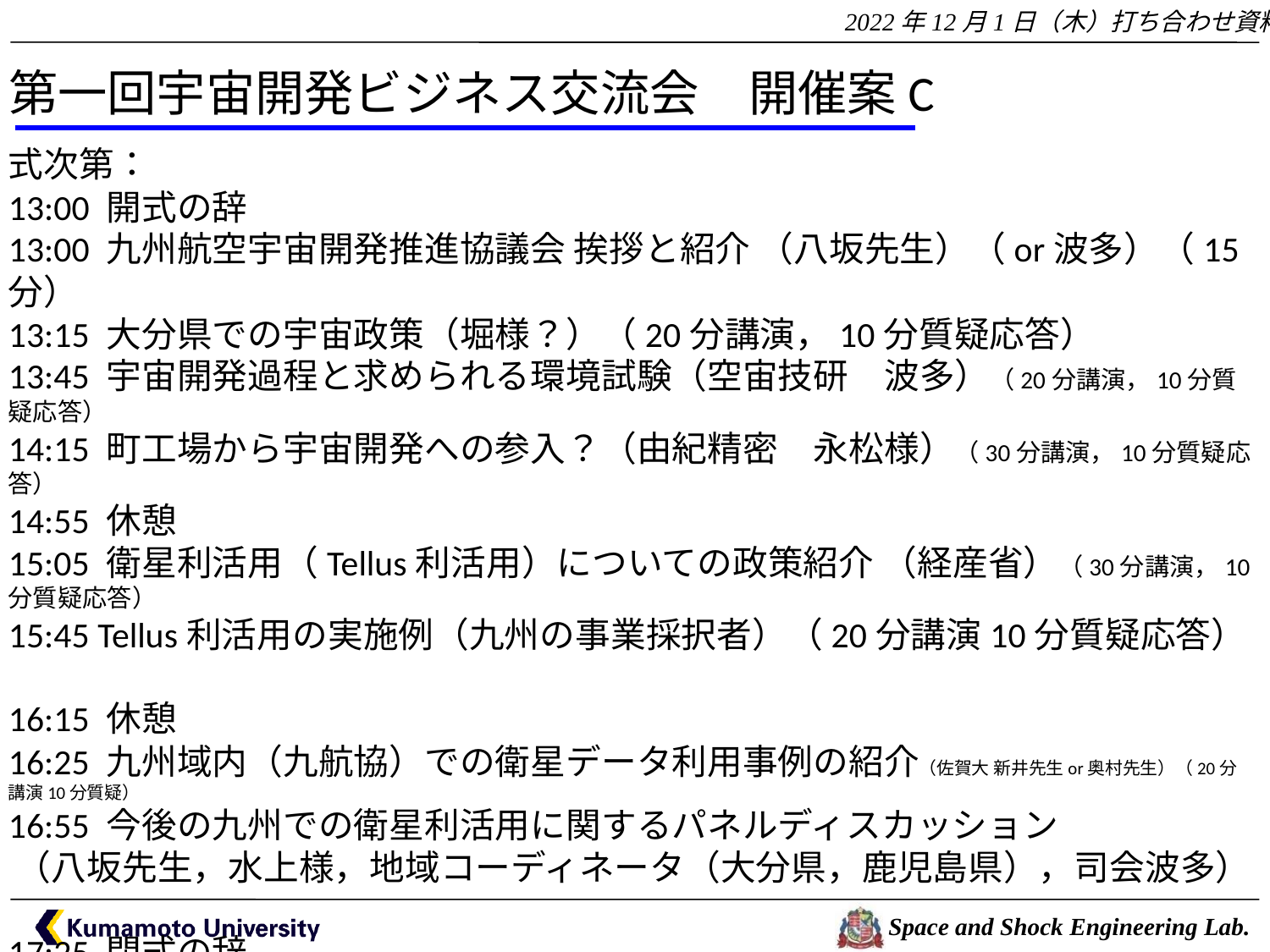

第一回宇宙開発ビジネス交流会　開催案C
式次第：
13:00 開式の辞
13:00 九州航空宇宙開発推進協議会 挨拶と紹介 （八坂先生）（or波多）（15分）
13:15 大分県での宇宙政策（堀様？）（20分講演，10分質疑応答）
13:45 宇宙開発過程と求められる環境試験（空宙技研　波多）（20分講演，10分質疑応答）
14:15 町工場から宇宙開発への参入？（由紀精密　永松様）（30分講演，10分質疑応答）
14:55 休憩
15:05 衛星利活用（Tellus利活用）についての政策紹介 （経産省）（30分講演，10分質疑応答）
15:45 Tellus利活用の実施例（九州の事業採択者）（20分講演10分質疑応答）
16:15 休憩
16:25 九州域内（九航協）での衛星データ利用事例の紹介（佐賀大 新井先生or奥村先生）（20分講演10分質疑）
16:55 今後の九州での衛星利活用に関するパネルディスカッション
 （八坂先生，水上様，地域コーディネータ（大分県，鹿児島県），司会波多）
17:25 閉式の辞
　名刺交換会
18:00 閉場